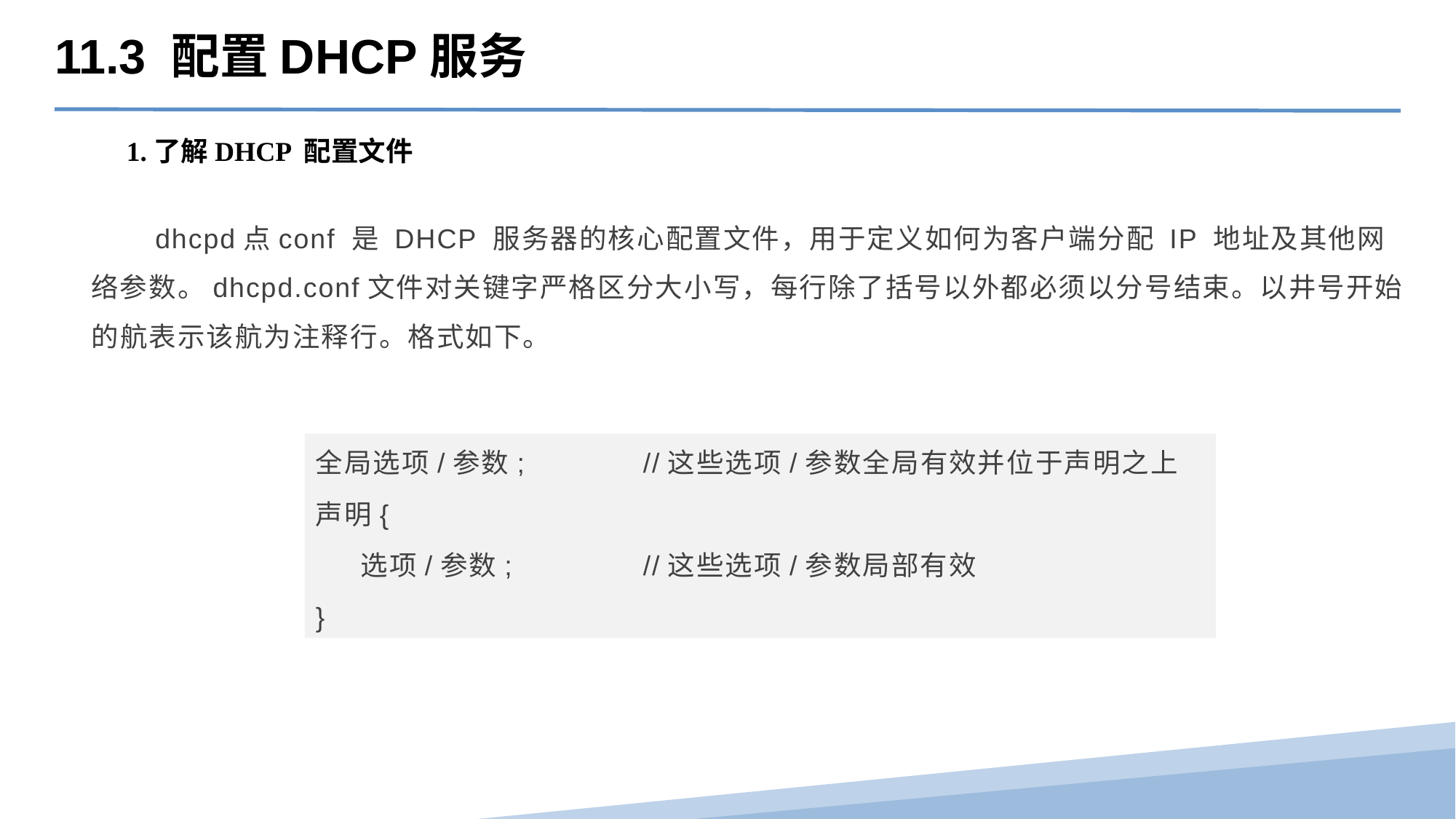

11.3 配置DHCP服务
1.了解DHCP 配置文件
       dhcpd点conf 是 DHCP 服务器的核心配置文件，用于定义如何为客户端分配 IP 地址及其他网络参数。dhcpd.conf文件对关键字严格区分大小写，每行除了括号以外都必须以分号结束。以井号开始的航表示该航为注释行。格式如下。

全局选项/参数;      	//这些选项/参数全局有效并位于声明之上
声明{
     选项/参数;     	//这些选项/参数局部有效
}